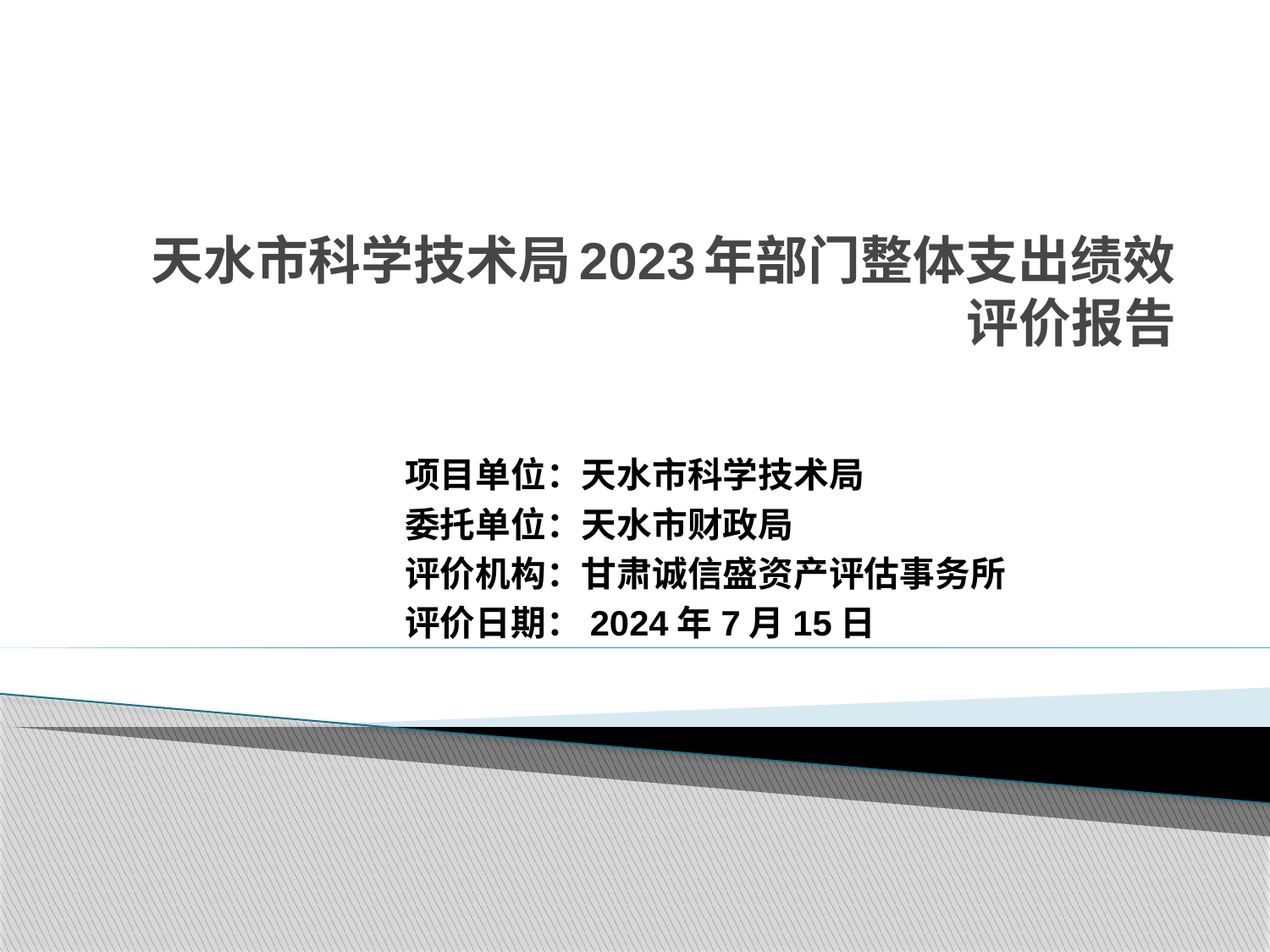

# 天水市科学技术局2023年部门整体支出绩效评价报告
项目单位：天水市科学技术局
委托单位：天水市财政局
评价机构：甘肃诚信盛资产评估事务所
评价日期：2024年7月15日